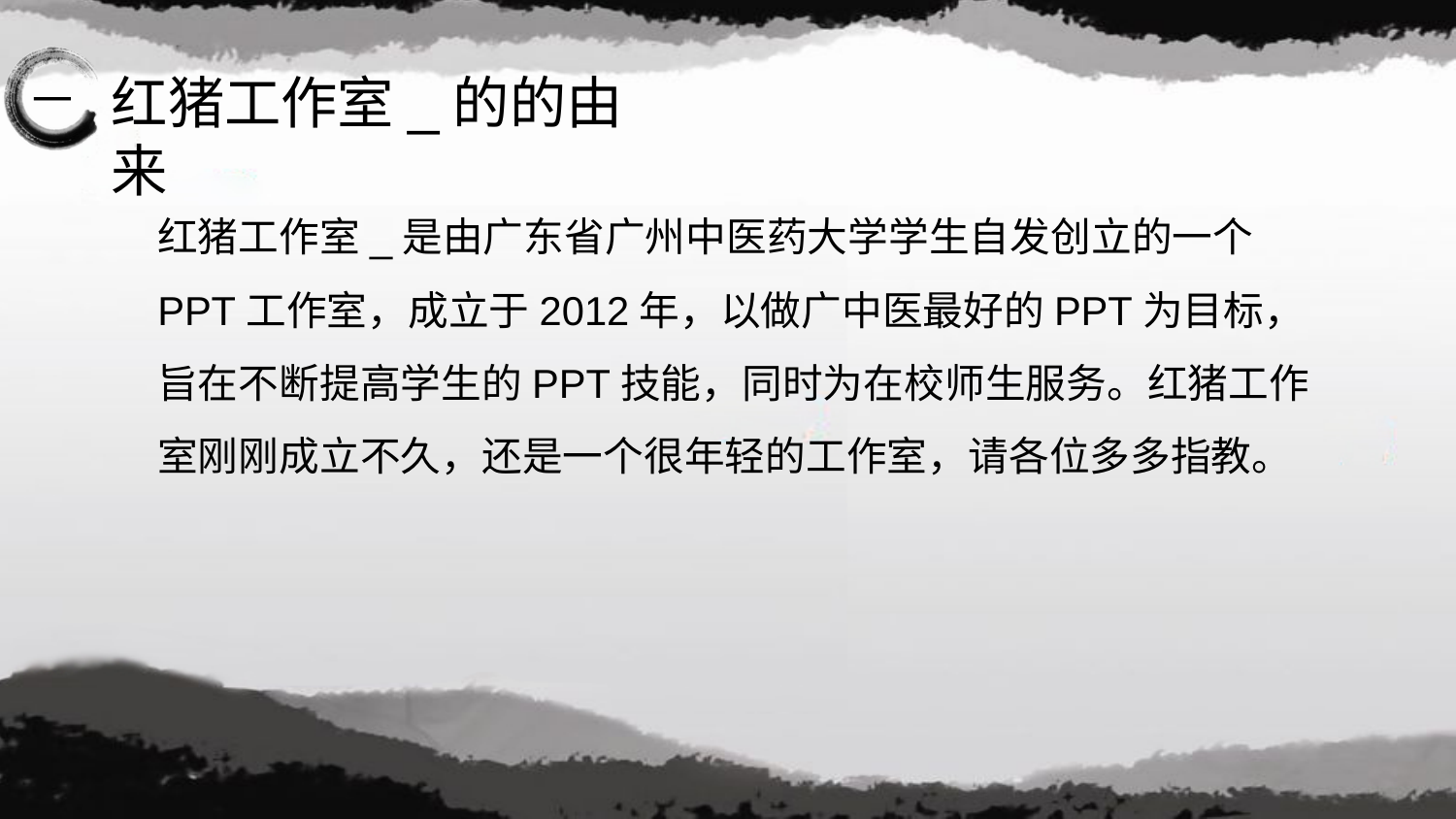

红猪工作室_的的由来

一
红猪工作室_是由广东省广州中医药大学学生自发创立的一个PPT工作室，成立于2012年，以做广中医最好的PPT为目标，旨在不断提高学生的PPT技能，同时为在校师生服务。红猪工作室刚刚成立不久，还是一个很年轻的工作室，请各位多多指教。